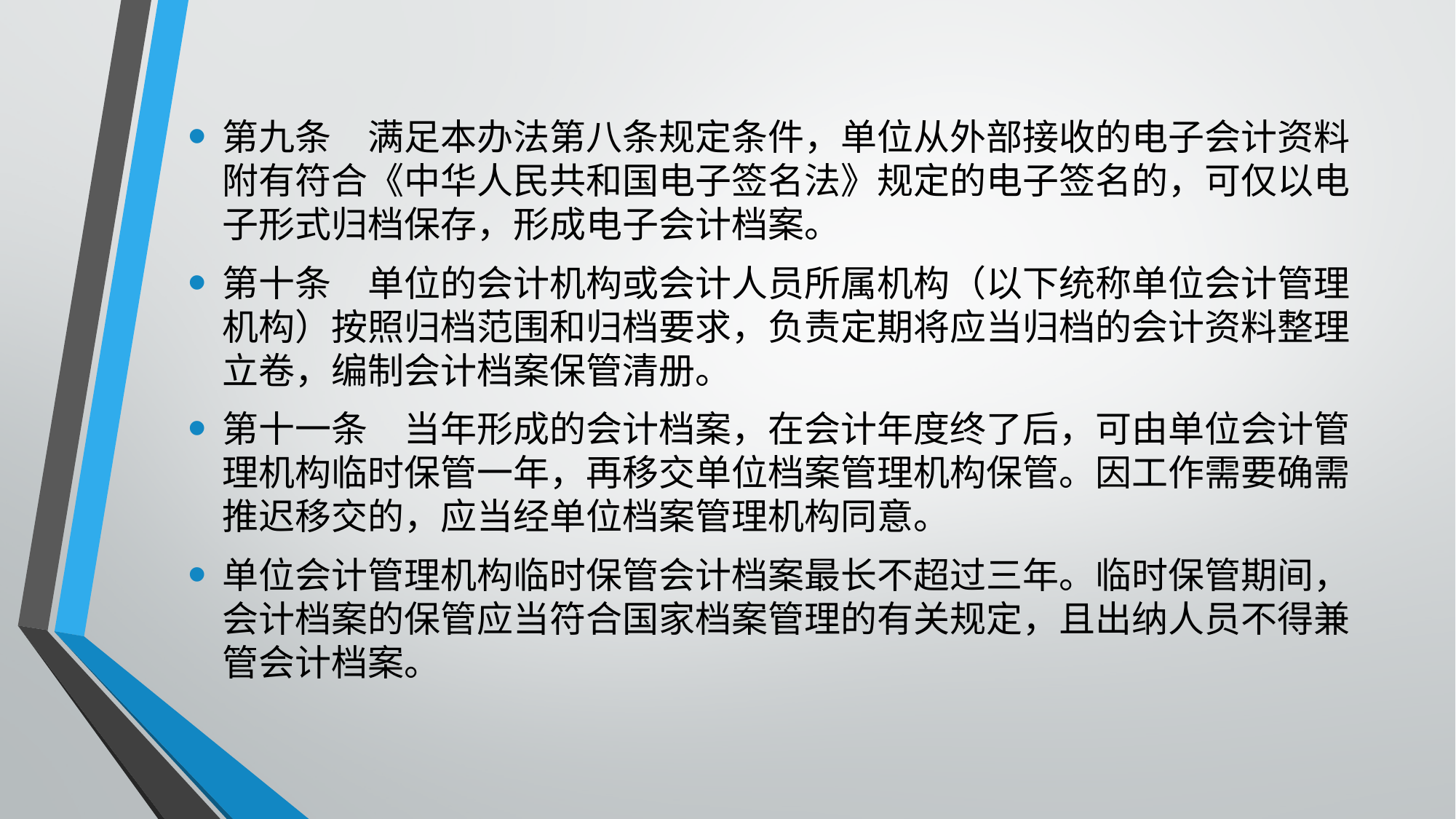

第九条　满足本办法第八条规定条件，单位从外部接收的电子会计资料附有符合《中华人民共和国电子签名法》规定的电子签名的，可仅以电子形式归档保存，形成电子会计档案。
第十条　单位的会计机构或会计人员所属机构（以下统称单位会计管理机构）按照归档范围和归档要求，负责定期将应当归档的会计资料整理立卷，编制会计档案保管清册。
第十一条　当年形成的会计档案，在会计年度终了后，可由单位会计管理机构临时保管一年，再移交单位档案管理机构保管。因工作需要确需推迟移交的，应当经单位档案管理机构同意。
单位会计管理机构临时保管会计档案最长不超过三年。临时保管期间，会计档案的保管应当符合国家档案管理的有关规定，且出纳人员不得兼管会计档案。